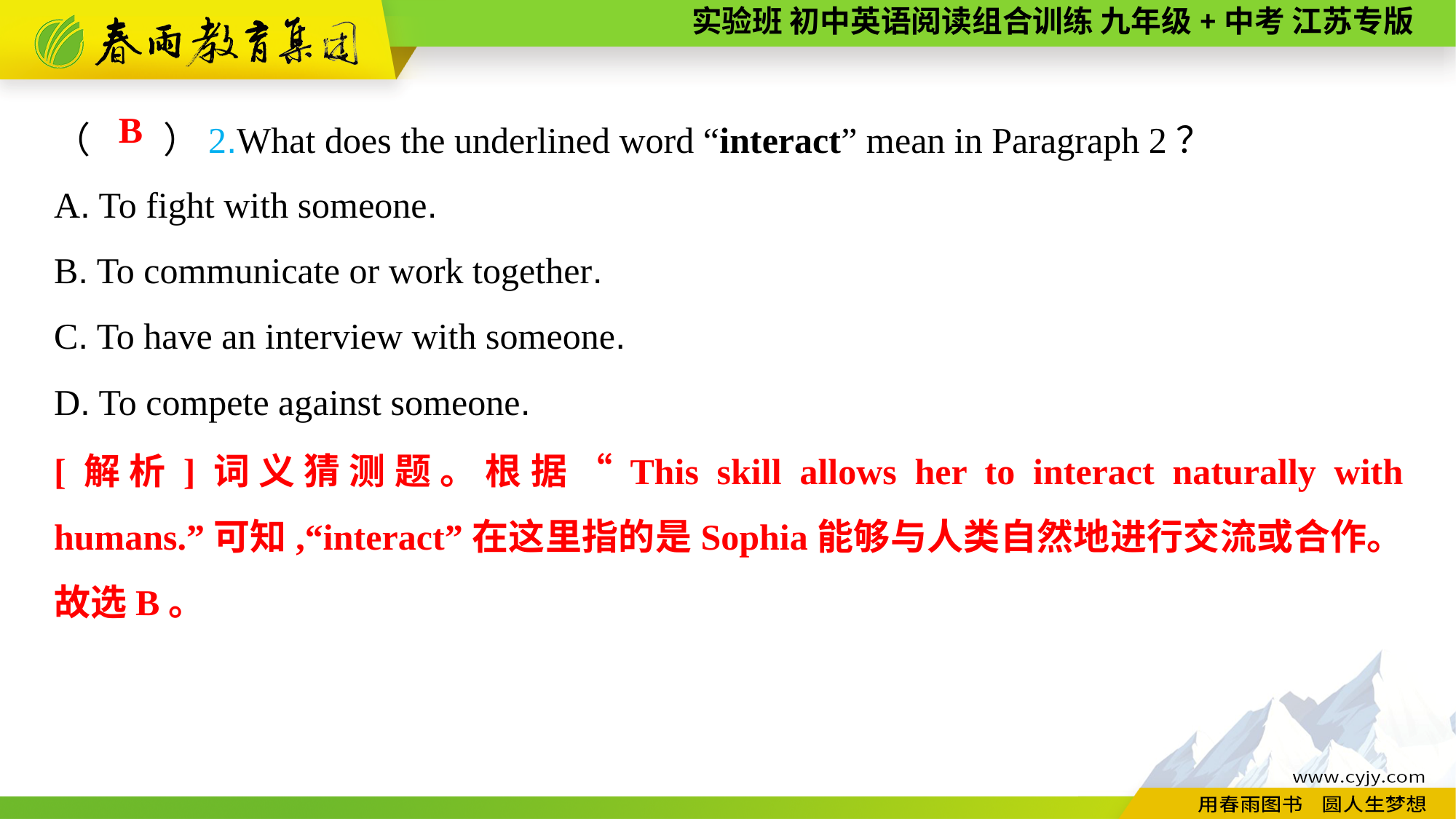

（　　）2.What does the underlined word “interact” mean in Paragraph 2？
A. To fight with someone.
B. To communicate or work together.
C. To have an interview with someone.
D. To compete against someone.
B
[解析]词义猜测题。根据“This skill allows her to interact naturally with humans.”可知,“interact”在这里指的是Sophia能够与人类自然地进行交流或合作。故选B。